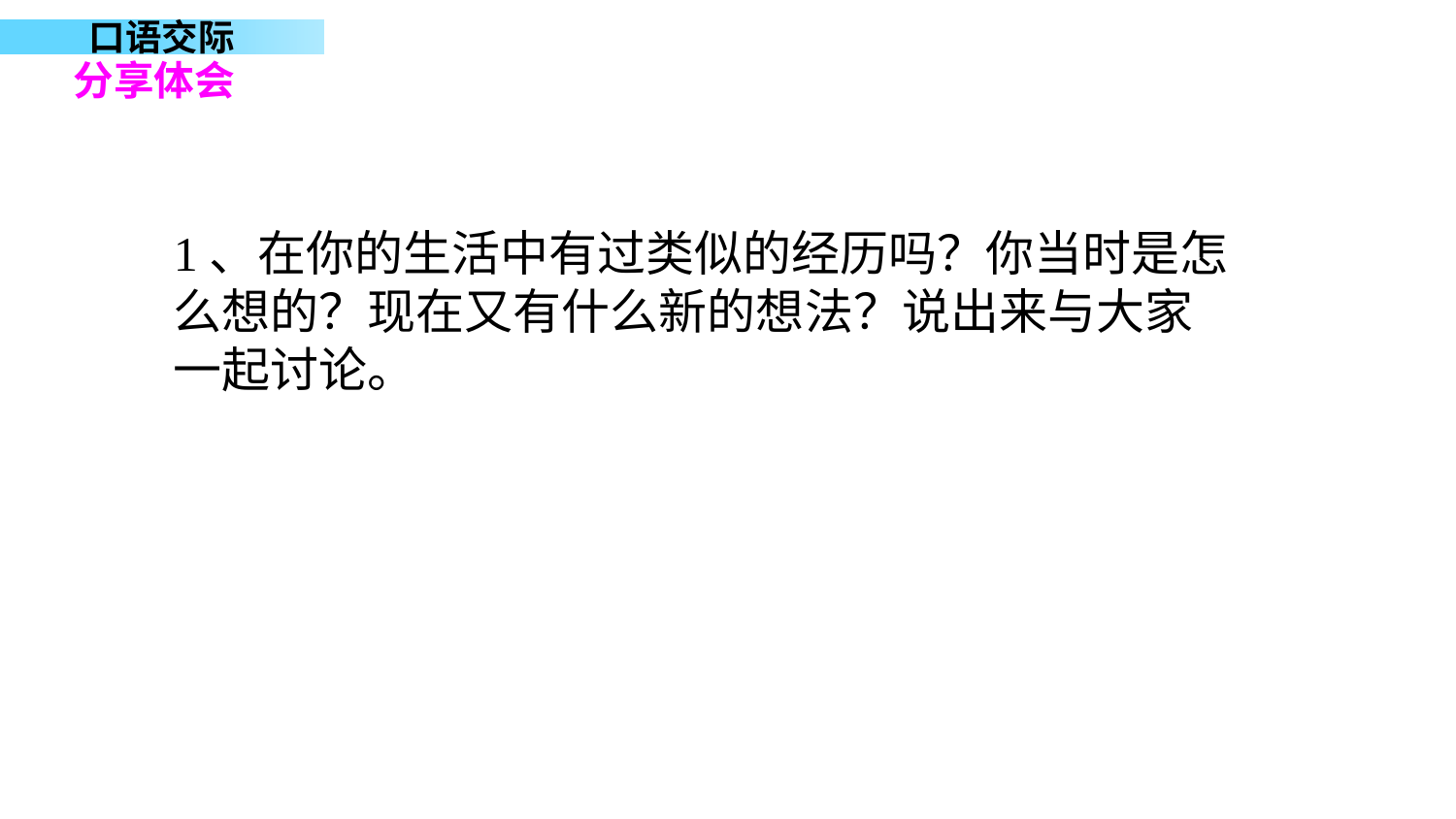

分享体会
1、在你的生活中有过类似的经历吗？你当时是怎么想的？现在又有什么新的想法？说出来与大家一起讨论。